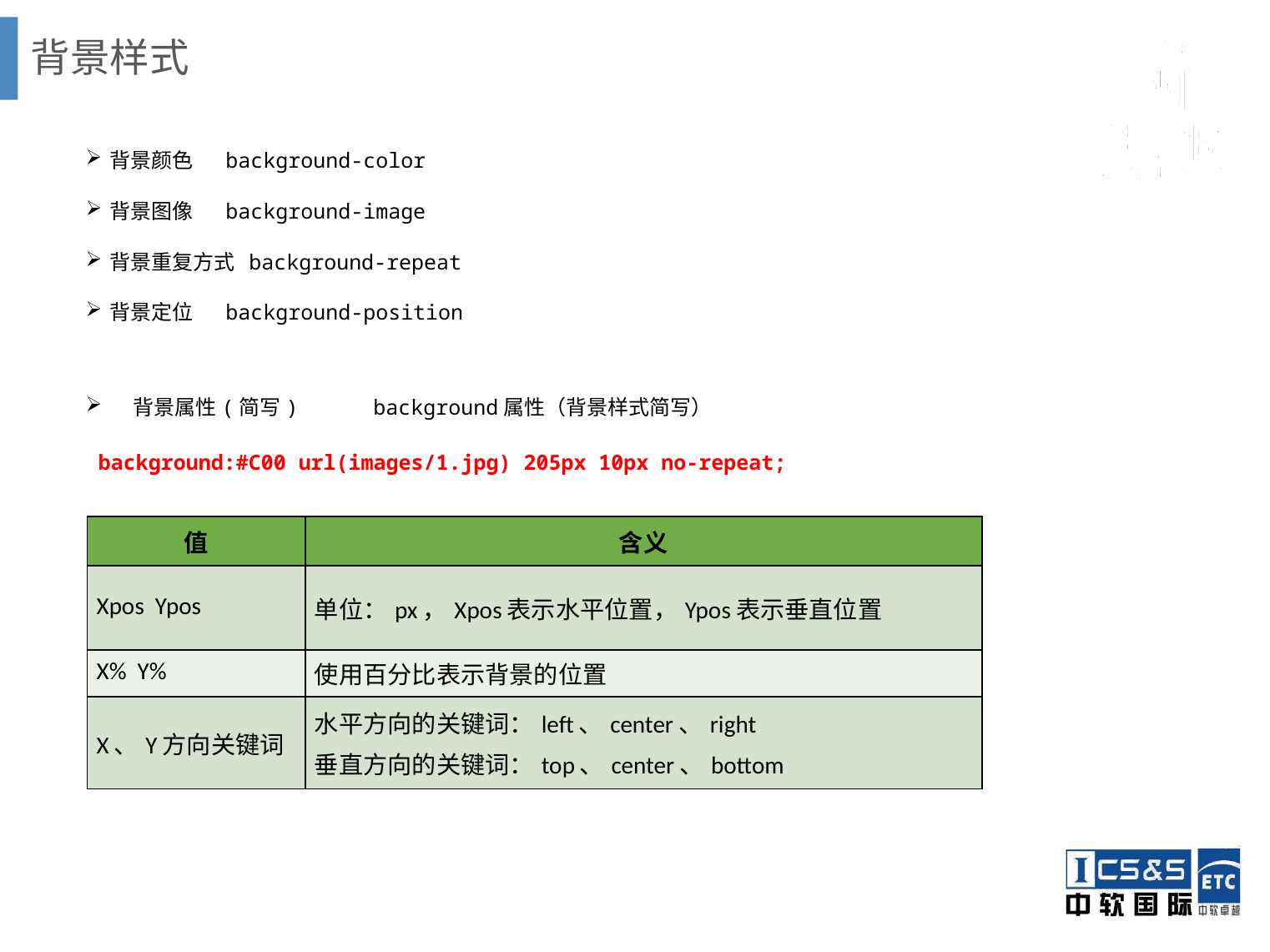

# 背景样式
背景颜色      background-color
背景图像      background-image
背景重复方式  background-repeat
背景定位      background-position

背景属性(简写)      background属性（背景样式简写）
 background:#C00 url(images/1.jpg) 205px 10px no-repeat;
| 值 | 含义 |
| --- | --- |
| Xpos Ypos | 单位：px，Xpos表示水平位置，Ypos表示垂直位置 |
| X% Y% | 使用百分比表示背景的位置 |
| X、Y方向关键词 | 水平方向的关键词：left、center、right 垂直方向的关键词：top、center、bottom |